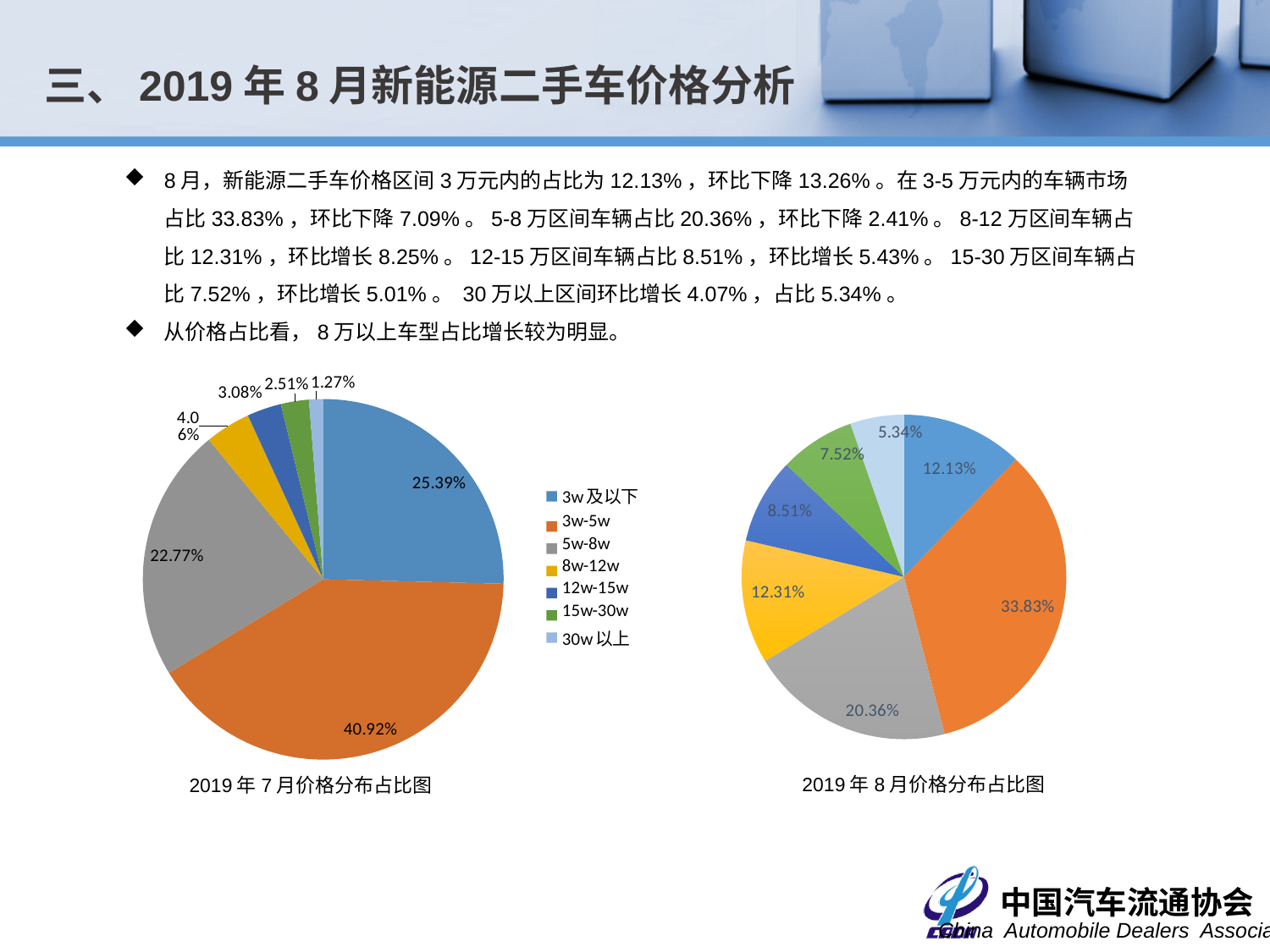

三、2019年8月新能源二手车价格分析
8月，新能源二手车价格区间3万元内的占比为12.13%，环比下降13.26%。在3-5万元内的车辆市场占比33.83%，环比下降7.09%。5-8万区间车辆占比20.36%，环比下降2.41%。8-12万区间车辆占比12.31%，环比增长8.25%。12-15万区间车辆占比8.51%，环比增长5.43%。15-30万区间车辆占比7.52%，环比增长5.01%。 30万以上区间环比增长4.07%，占比5.34%。
从价格占比看，8万以上车型占比增长较为明显。

### Chart

| Category |
|---|

### Chart

| Category |  |
|---|---|
| 3w及以下 | 1163.0 |
| 3w-5w | 1874.0 |
| 5w-8w | 1043.0 |
| 8w-12w | 186.0 |
| 12w-15w | 141.0 |
| 15w-30w | 115.0 |
| 30w以上 | 58.0 |

### Chart

| Category |  |
|---|---|
| 3万以下 | 0.121285140562249 |
| 3-5万 | 0.3383132530120482 |
| 5-8万 | 0.2036144578313253 |
| 8-12万 | 0.12305220883534136 |
| 12-15万 | 0.08514056224899598 |
| 15-30万 | 0.07518072289156627 |
| 30万以上 | 0.053413654618473895 |
2019年8月价格分布占比图
2019年7月价格分布占比图